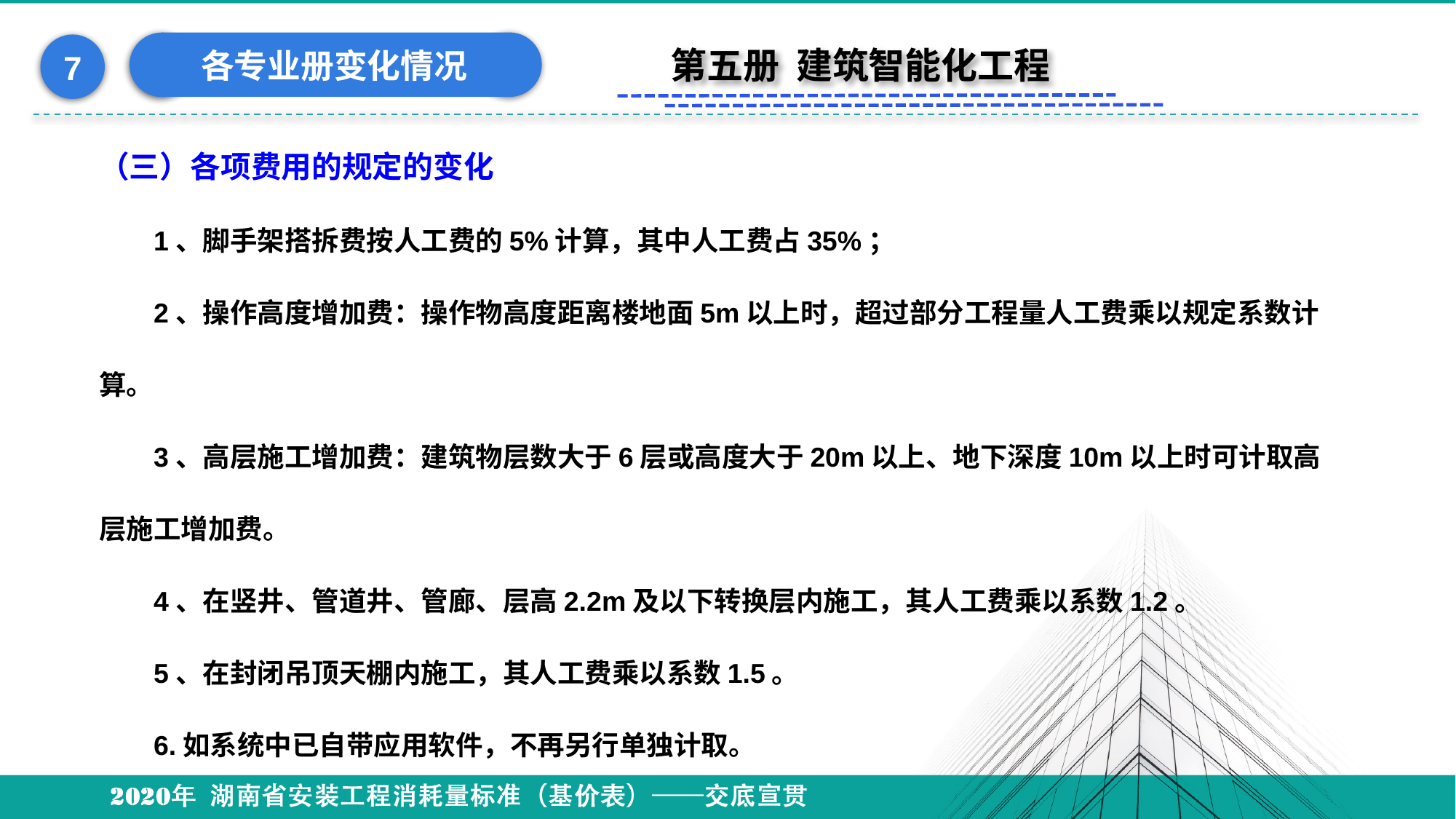

各专业册变化情况

7
第五册  建筑智能化工程
（三）各项费用的规定的变化
1、脚手架搭拆费按人工费的5%计算，其中人工费占35%；
2、操作高度增加费：操作物高度距离楼地面5m以上时，超过部分工程量人工费乘以规定系数计算。
3、高层施工增加费：建筑物层数大于6层或高度大于20m以上、地下深度10m以上时可计取高层施工增加费。
4、在竖井、管道井、管廊、层高2.2m及以下转换层内施工，其人工费乘以系数1.2。
5、在封闭吊顶天棚内施工，其人工费乘以系数1.5。
6.如系统中已自带应用软件，不再另行单独计取。